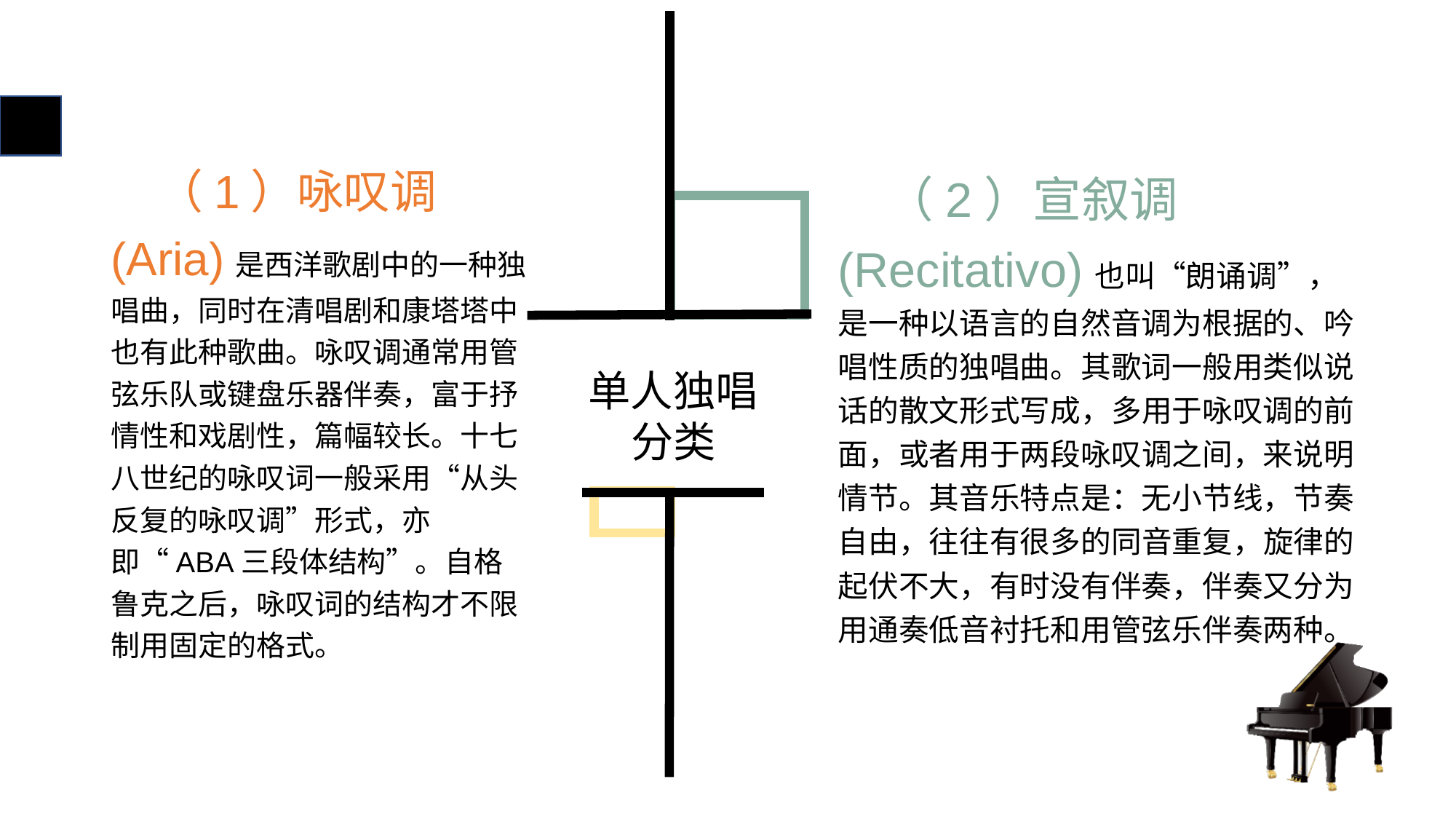

# （1）咏叹调(Aria)是西洋歌剧中的一种独唱曲，同时在清唱剧和康塔塔中也有此种歌曲。咏叹调通常用管弦乐队或键盘乐器伴奏，富于抒情性和戏剧性，篇幅较长。十七八世纪的咏叹词一般采用“从头反复的咏叹调”形式，亦即“ABA三段体结构”。自格鲁克之后，咏叹词的结构才不限制用固定的格式。

      （2）宣叙调(Recitativo)也叫“朗诵调”，是一种以语言的自然音调为根据的、吟唱性质的独唱曲。其歌词一般用类似说话的散文形式写成，多用于咏叹调的前面，或者用于两段咏叹调之间，来说明情节。其音乐特点是：无小节线，节奏自由，往往有很多的同音重复，旋律的起伏不大，有时没有伴奏，伴奏又分为用通奏低音衬托和用管弦乐伴奏两种。

单人独唱
分类